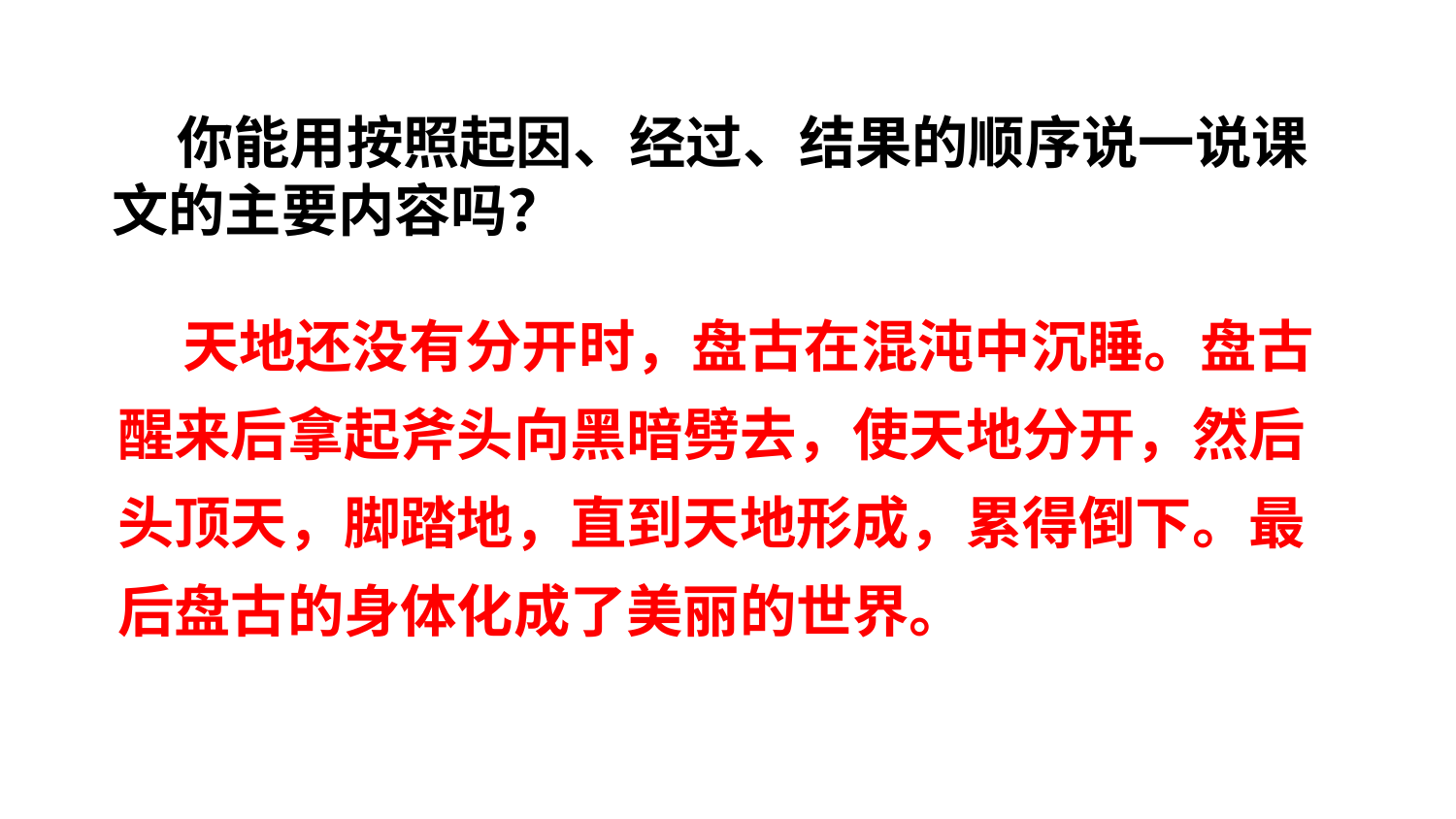

你能用按照起因、经过、结果的顺序说一说课文的主要内容吗？
    天地还没有分开时，盘古在混沌中沉睡。盘古醒来后拿起斧头向黑暗劈去，使天地分开，然后头顶天，脚踏地，直到天地形成，累得倒下。最后盘古的身体化成了美丽的世界。